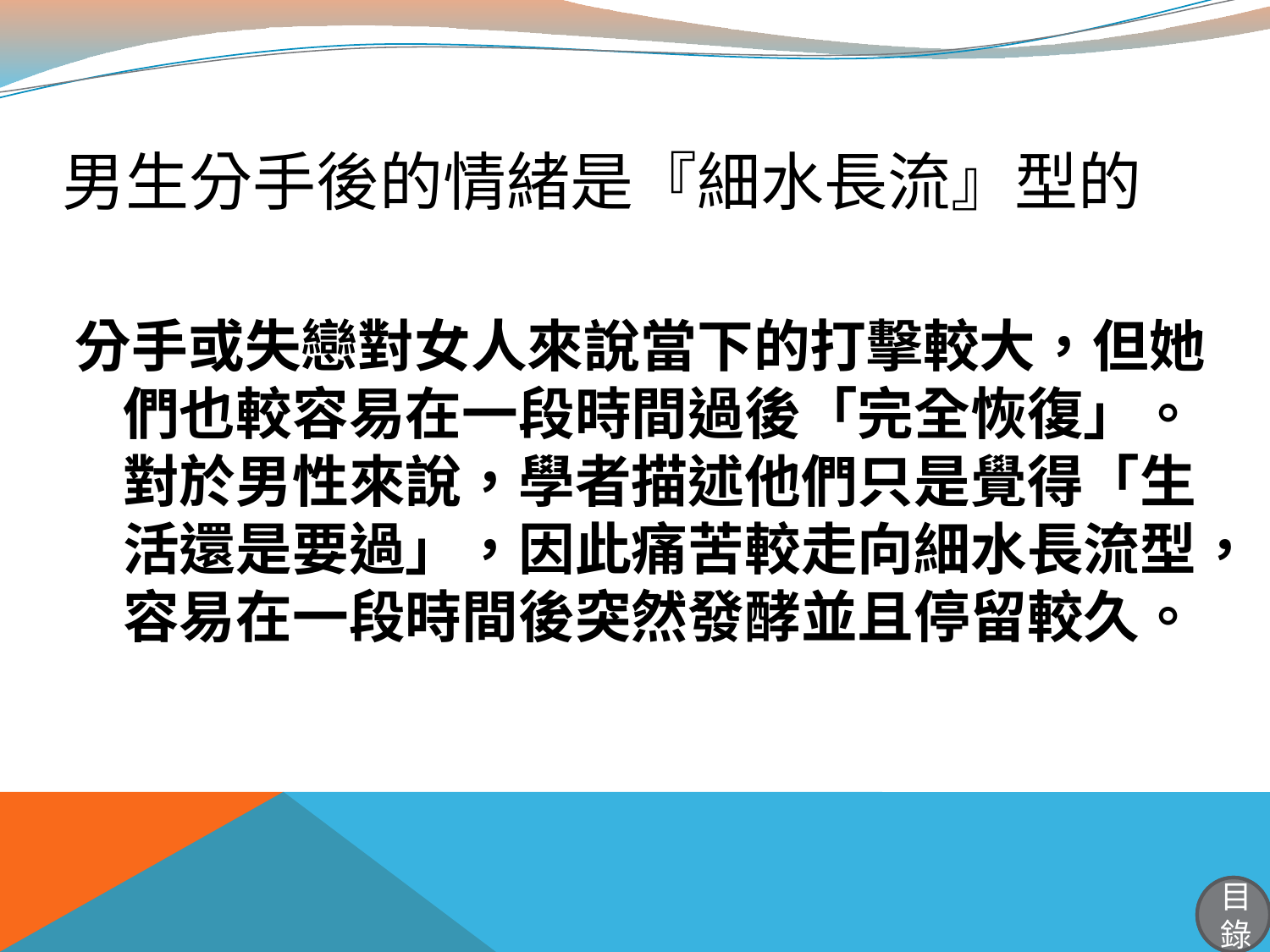

# 男生分手後的情緒是『細水長流』型的
分手或失戀對女人來說當下的打擊較大，但她們也較容易在一段時間過後「完全恢復」。對於男性來說，學者描述他們只是覺得「生活還是要過」，因此痛苦較走向細水長流型，容易在一段時間後突然發酵並且停留較久。